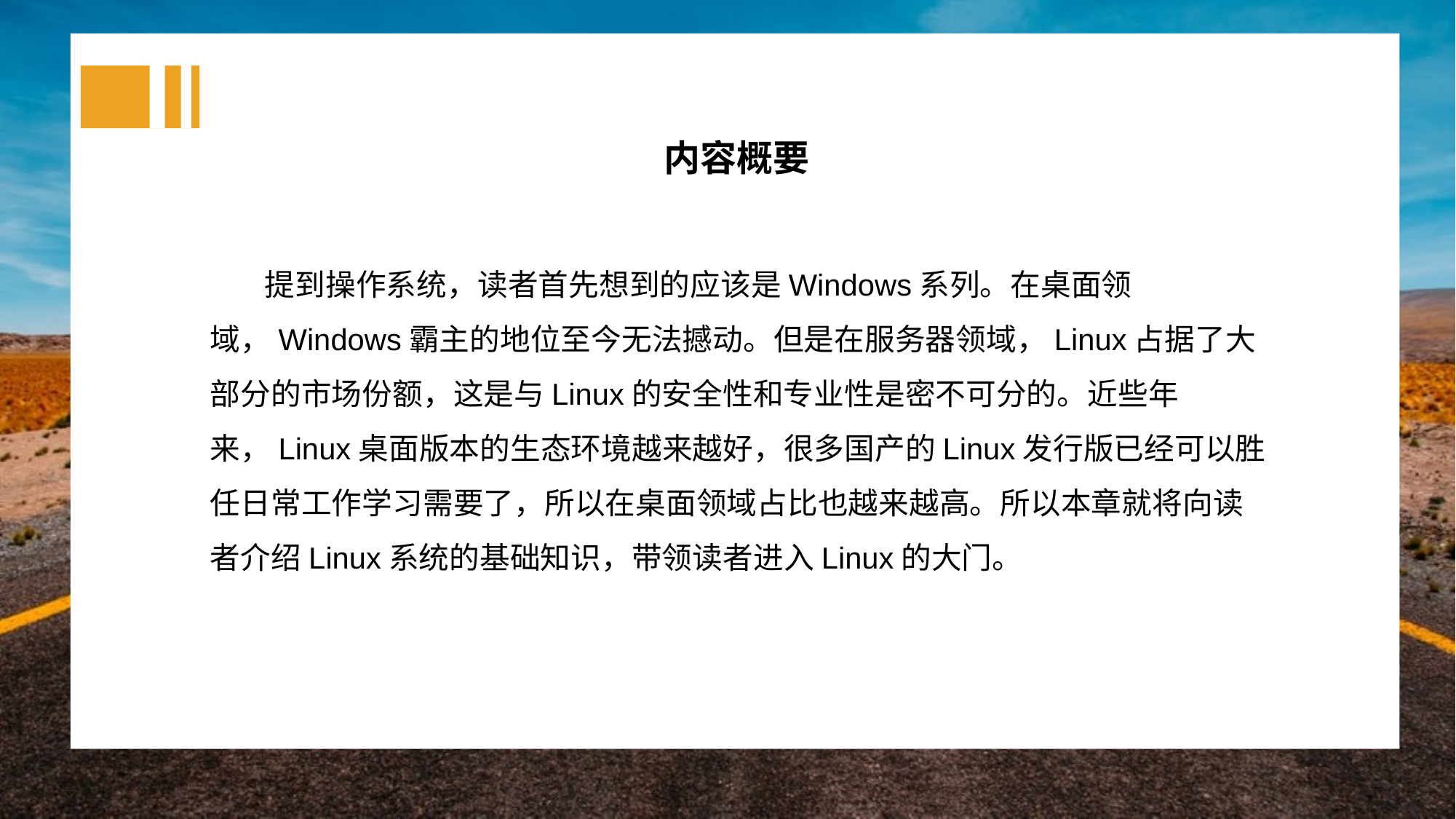

内容概要
提到操作系统，读者首先想到的应该是Windows系列。在桌面领域，Windows霸主的地位至今无法撼动。但是在服务器领域，Linux占据了大部分的市场份额，这是与Linux的安全性和专业性是密不可分的。近些年来，Linux桌面版本的生态环境越来越好，很多国产的Linux发行版已经可以胜任日常工作学习需要了，所以在桌面领域占比也越来越高。所以本章就将向读者介绍Linux系统的基础知识，带领读者进入Linux的大门。